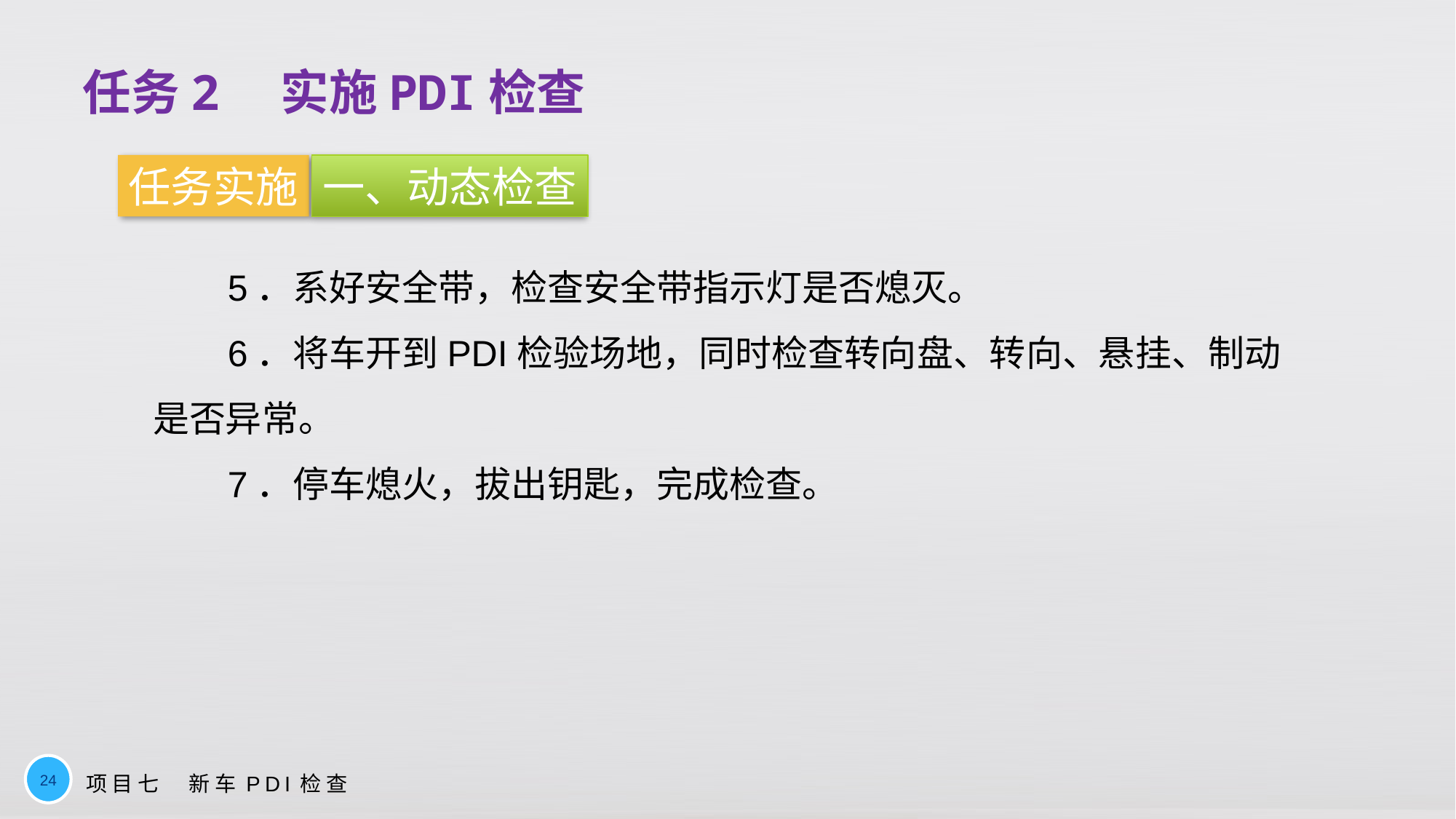

任务2　实施PDI检查
任务实施
一、动态检查
5．系好安全带，检查安全带指示灯是否熄灭。
6．将车开到PDI检验场地，同时检查转向盘、转向、悬挂、制动是否异常。
7．停车熄火，拔出钥匙，完成检查。
24